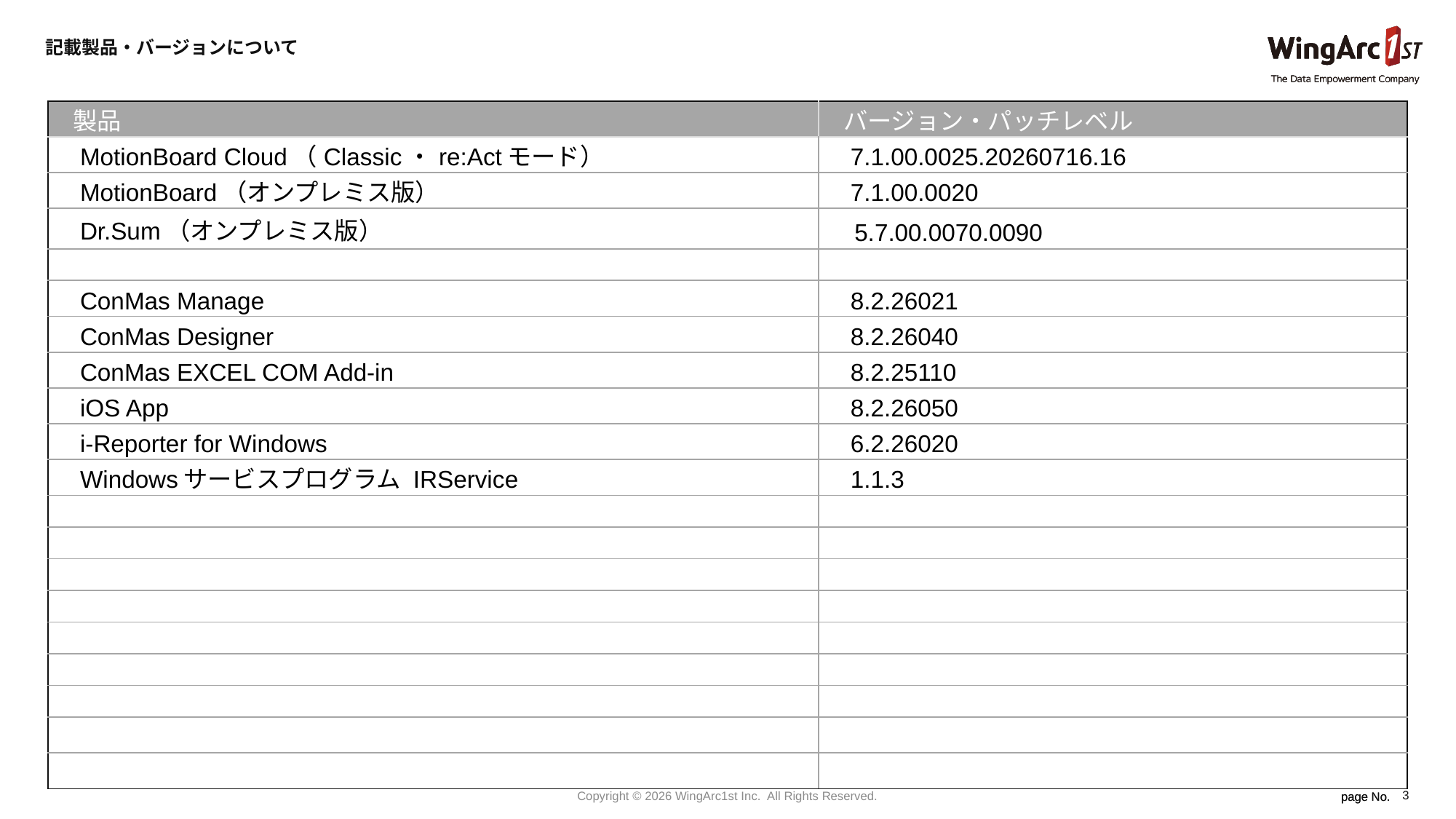

記載製品・バージョンについて
| 製品 | バージョン・パッチレベル |
| --- | --- |
| MotionBoard Cloud（Classic・re:Actモード） | 7.1.00.0025.20260716.16 |
| MotionBoard（オンプレミス版） | 7.1.00.0020 |
| Dr.Sum（オンプレミス版） | 5.7.00.0070.0090 |
|  |  |
| ConMas Manage | 8.2.26021 |
| ConMas Designer | 8.2.26040 |
| ConMas EXCEL COM Add-in | 8.2.25110 |
| iOS App | 8.2.26050 |
| i-Reporter for Windows | 6.2.26020 |
| Windowsサービスプログラム IRService | 1.1.3 |
|  |  |
|  |  |
|  |  |
|  |  |
|  |  |
|  |  |
|  |  |
|  |  |
|  |  |
3
Copyright © 2026 WingArc1st Inc.  All Rights Reserved.